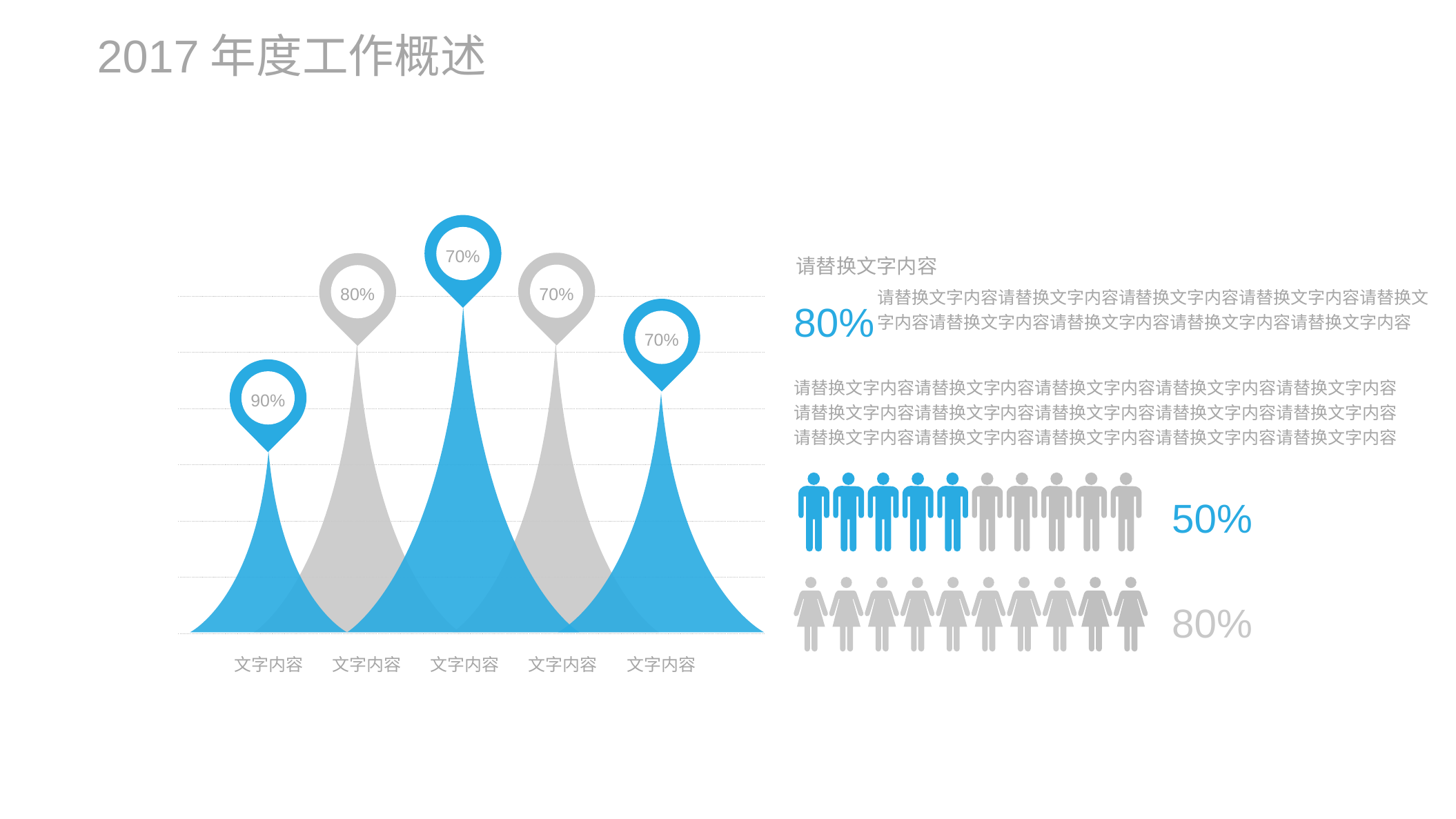

2017年度工作概述

70%
请替换文字内容

70%

80%
请替换文字内容请替换文字内容请替换文字内容请替换文字内容请替换文字内容请替换文字内容请替换文字内容请替换文字内容请替换文字内容
80%

70%

90%
请替换文字内容请替换文字内容请替换文字内容请替换文字内容请替换文字内容请替换文字内容请替换文字内容请替换文字内容请替换文字内容请替换文字内容请替换文字内容请替换文字内容请替换文字内容请替换文字内容请替换文字内容

50%

80%
文字内容
文字内容
文字内容
文字内容
文字内容